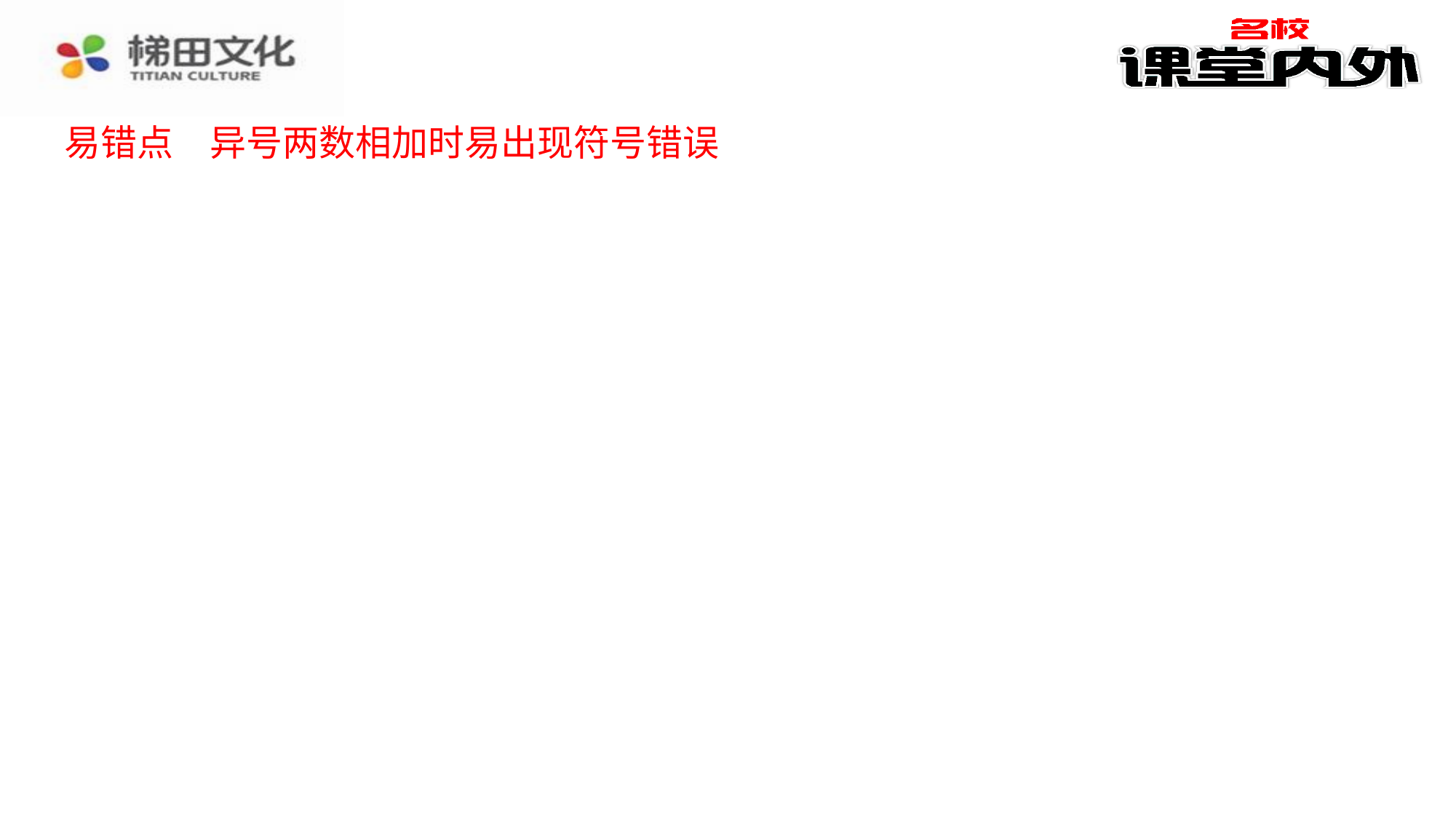

易错点　异号两数相加时易出现符号错误
易错点　异号两数相加时易出现符号错误